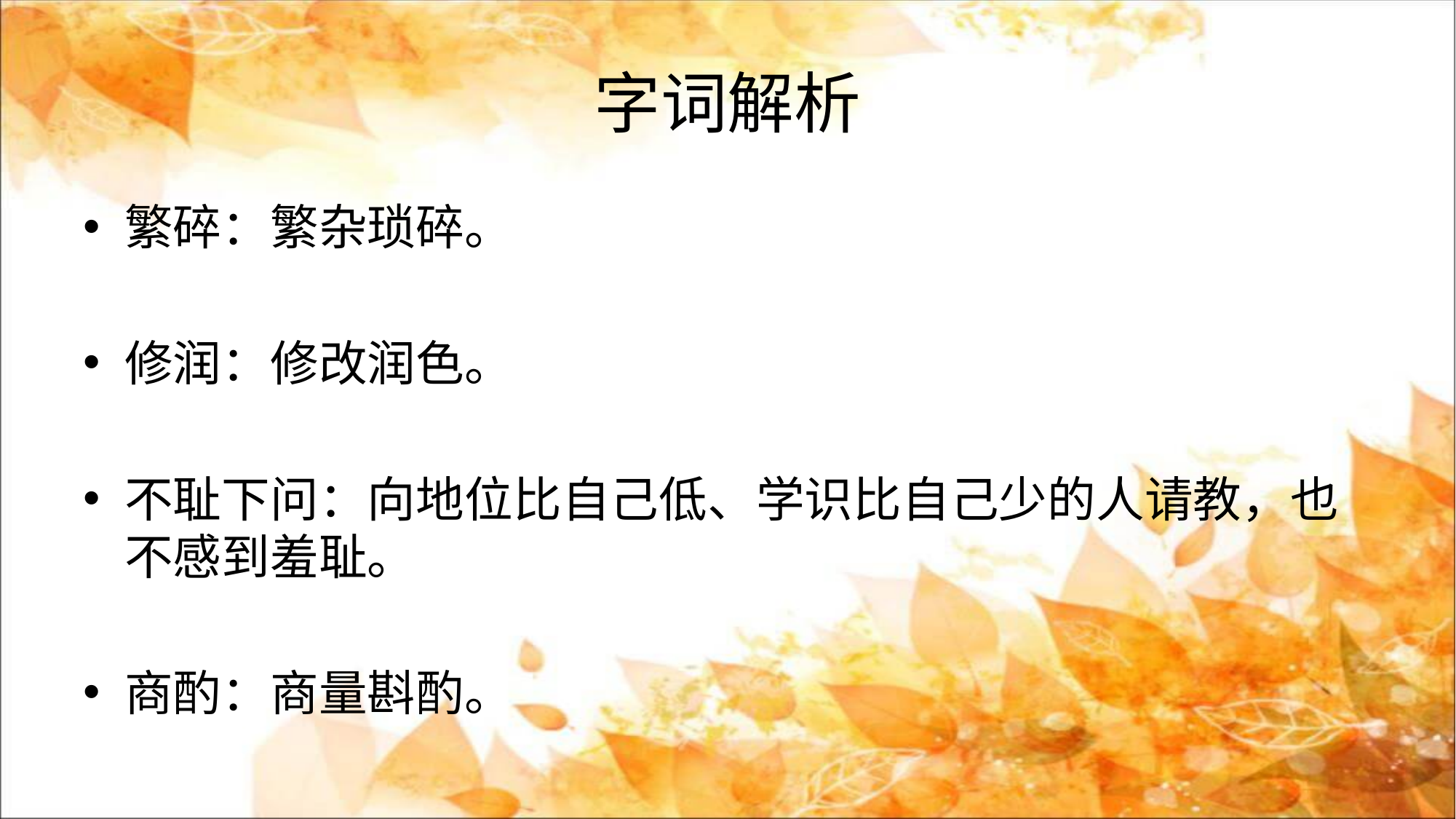

# 字词解析
繁碎：繁杂琐碎。

修润：修改润色。

不耻下问：向地位比自己低、学识比自己少的人请教，也不感到羞耻。

商酌：商量斟酌。